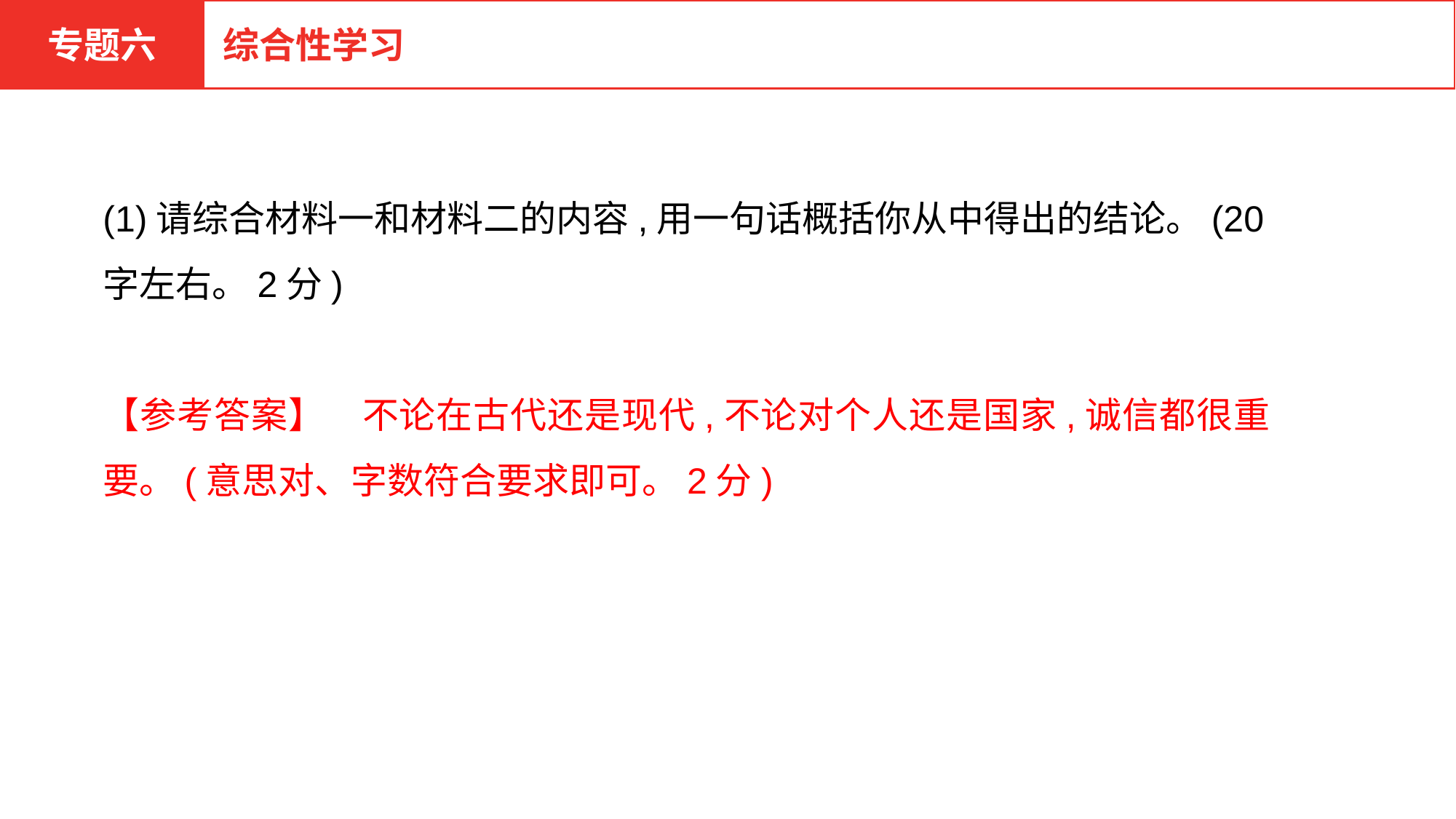

专题六
综合性学习
(1)请综合材料一和材料二的内容,用一句话概括你从中得出的结论。(20字左右。2分)

【参考答案】　不论在古代还是现代,不论对个人还是国家,诚信都很重要。(意思对、字数符合要求即可。2分)